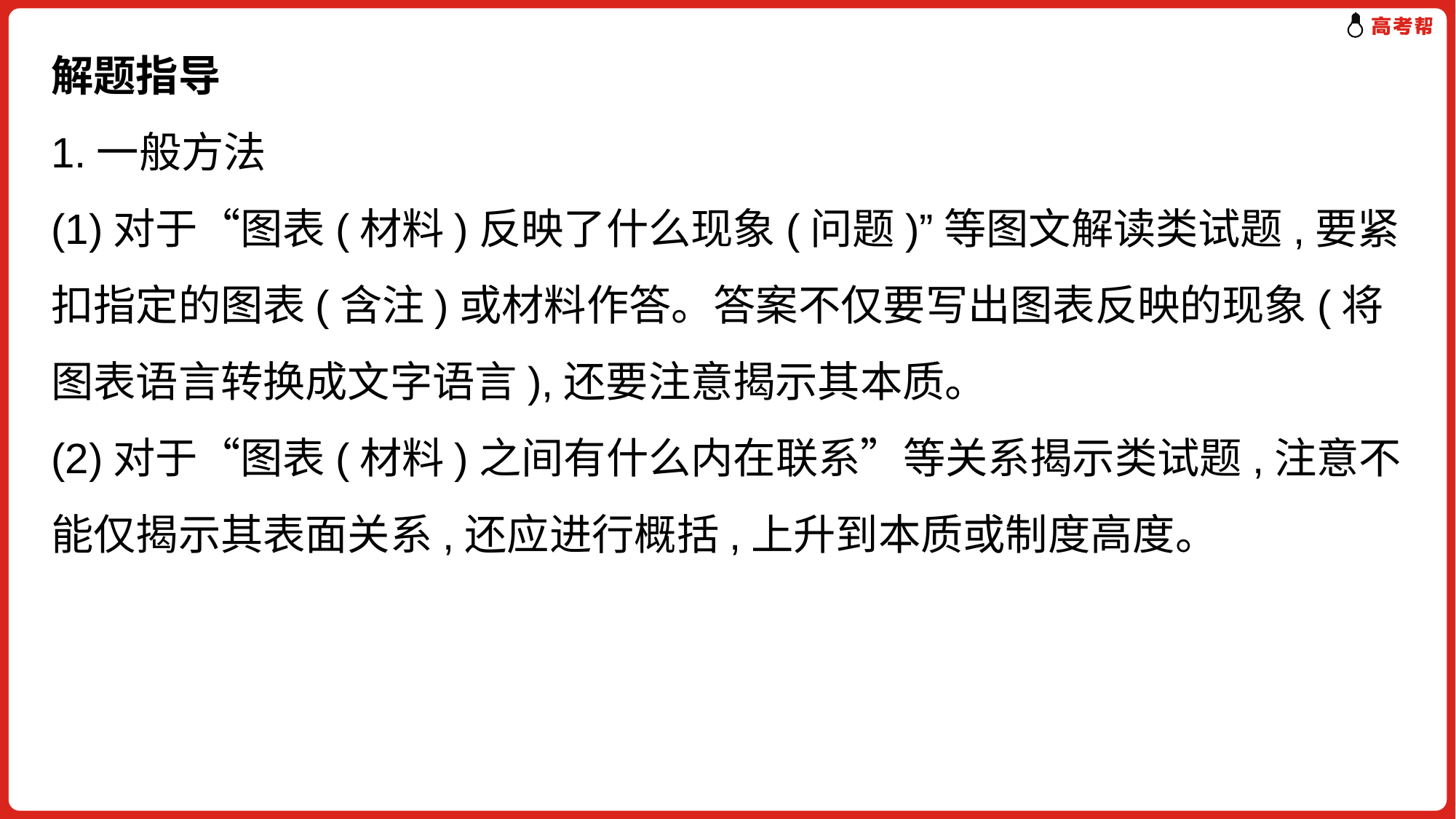

# 解题指导 1.一般方法 (1)对于“图表(材料)反映了什么现象(问题)”等图文解读类试题,要紧扣指定的图表(含注)或材料作答。答案不仅要写出图表反映的现象(将图表语言转换成文字语言),还要注意揭示其本质。 (2)对于“图表(材料)之间有什么内在联系”等关系揭示类试题,注意不能仅揭示其表面关系,还应进行概括,上升到本质或制度高度。